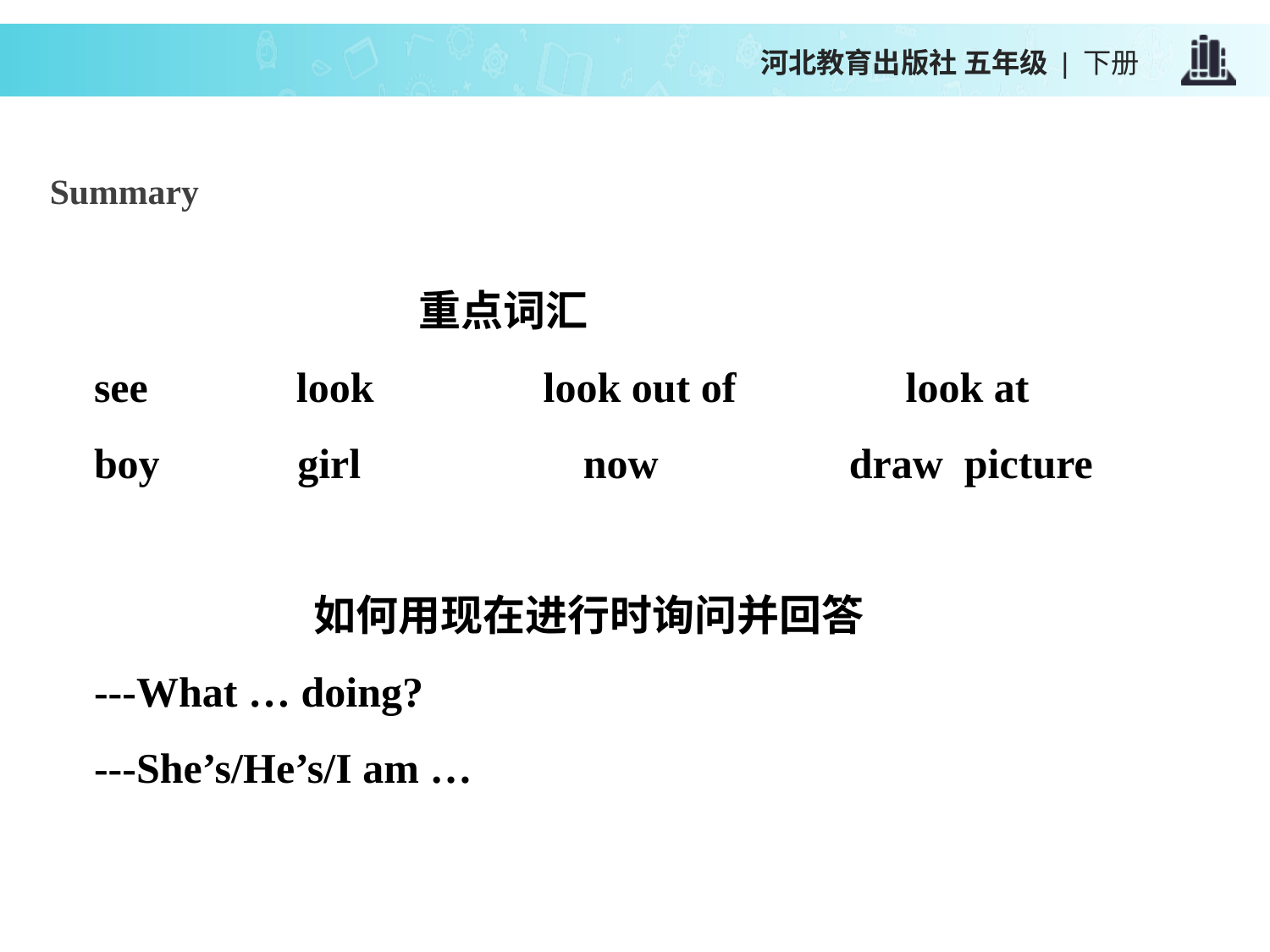

河北教育出版社 五年级 | 下册
Summary
                                 重点词汇
see              look                look out of                look at
boy             girl                     now                  draw  picture

                      如何用现在进行时询问并回答
---What … doing?
---She’s/He’s/I am …